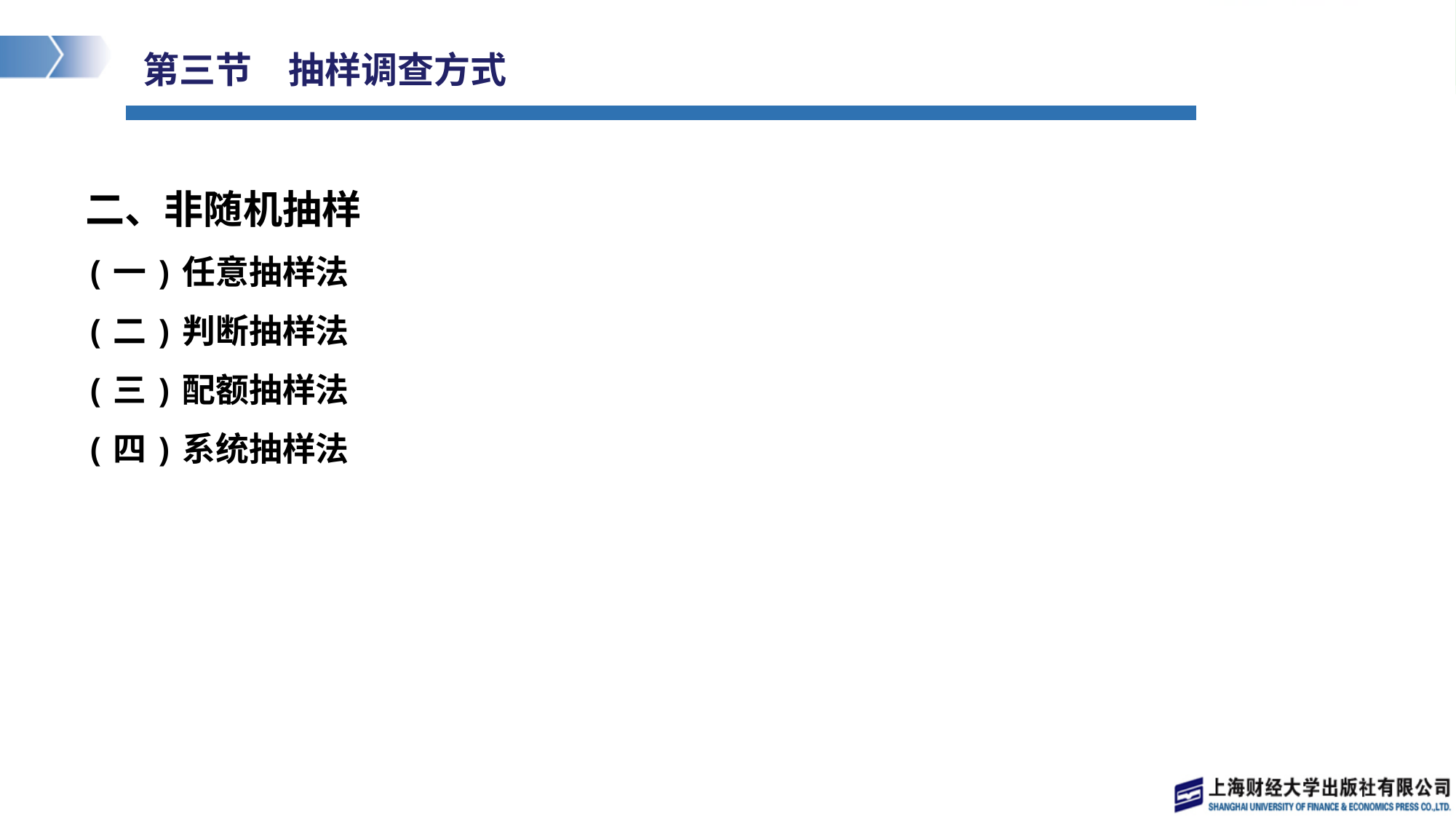

# 第三节　抽样调查方式
二、非随机抽样
(一)任意抽样法
(二)判断抽样法
(三)配额抽样法
(四)系统抽样法